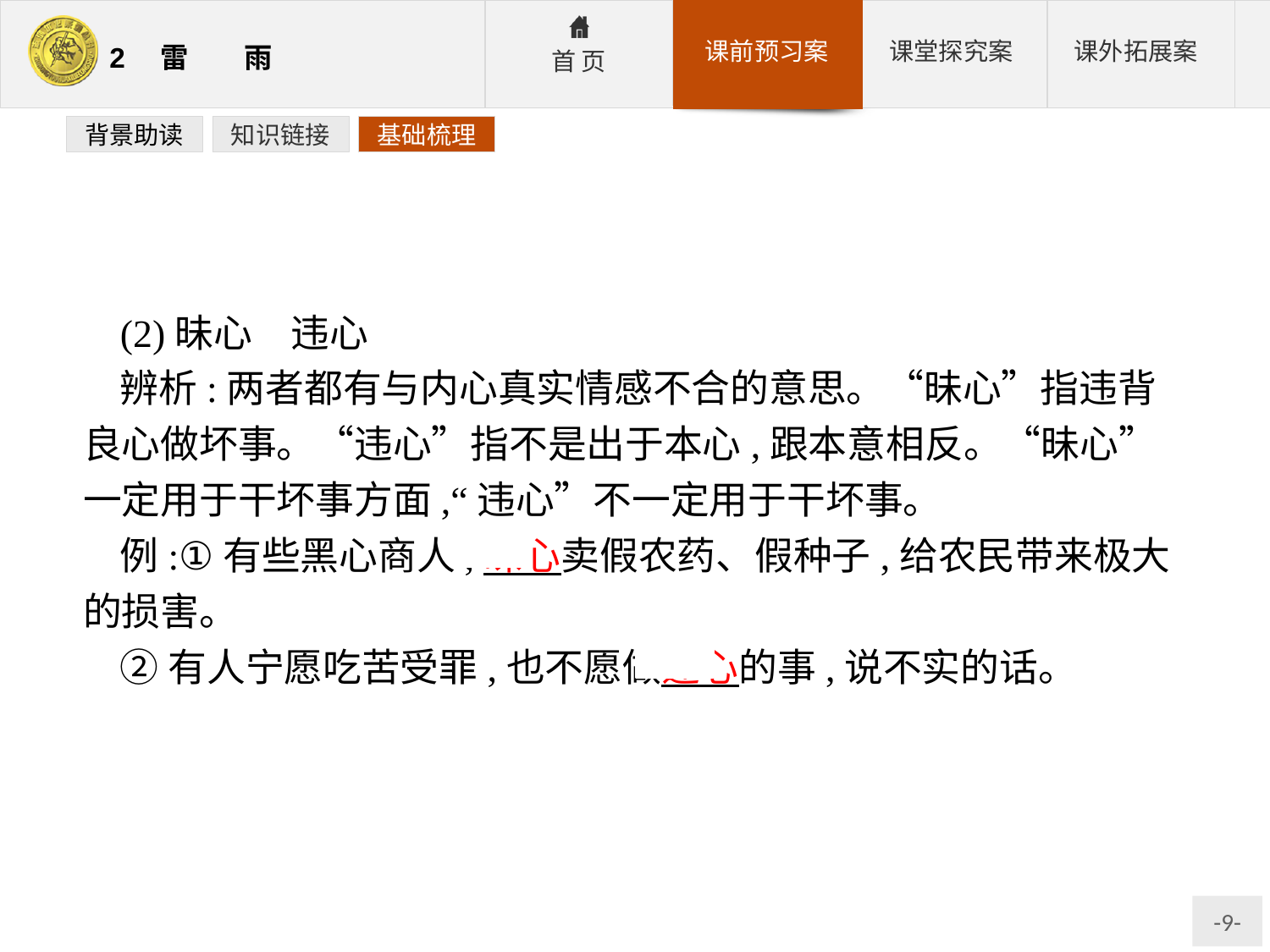

背景助读
知识链接
基础梳理
(2)昧心　违心
辨析:两者都有与内心真实情感不合的意思。“昧心”指违背良心做坏事。“违心”指不是出于本心,跟本意相反。“昧心”一定用于干坏事方面,“违心”不一定用于干坏事。
例:①有些黑心商人,昧心卖假农药、假种子,给农民带来极大的损害。
②有人宁愿吃苦受罪,也不愿做违心的事,说不实的话。